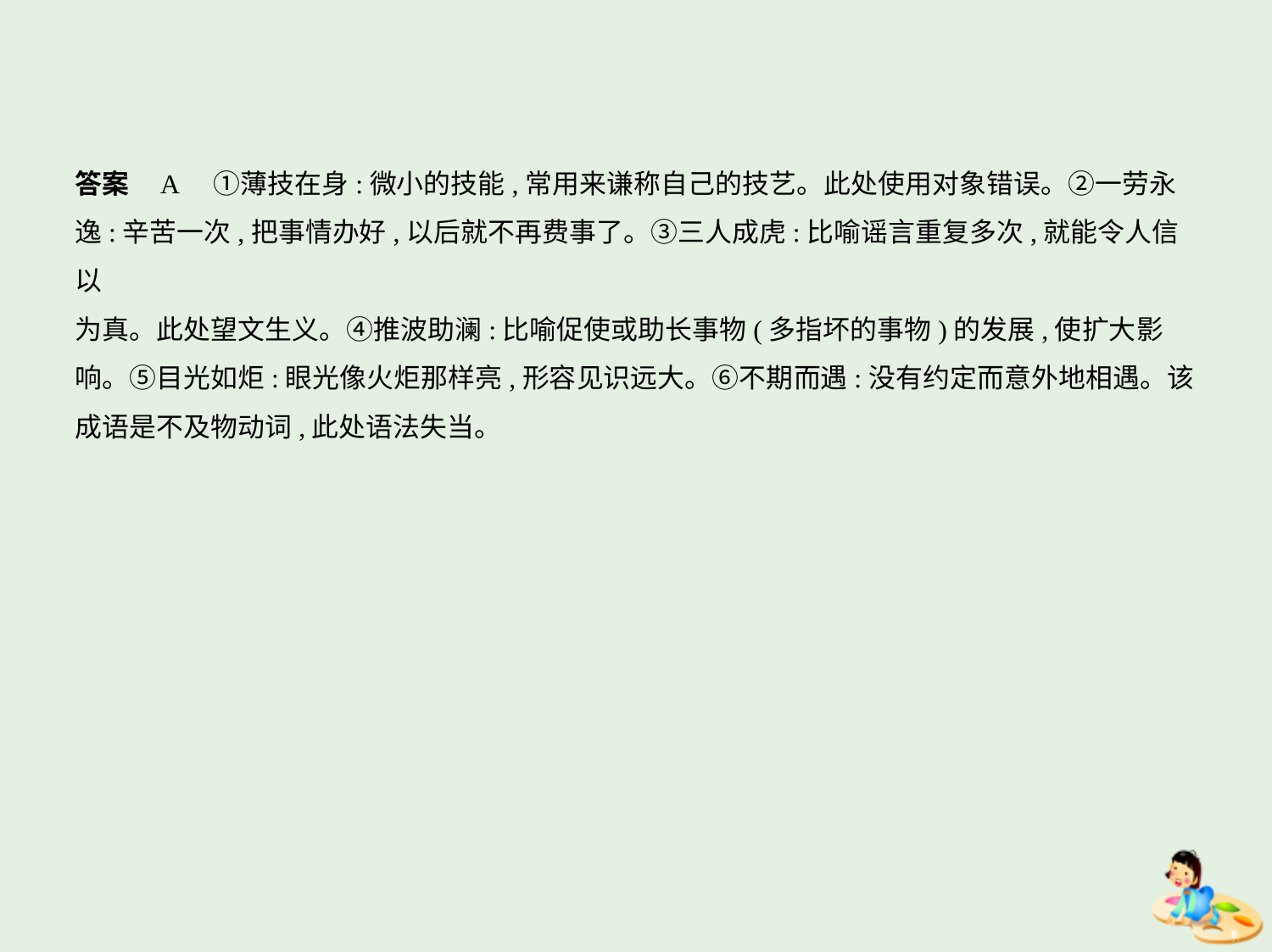

答案    A　①薄技在身:微小的技能,常用来谦称自己的技艺。此处使用对象错误。②一劳永
逸:辛苦一次,把事情办好,以后就不再费事了。③三人成虎:比喻谣言重复多次,就能令人信以
为真。此处望文生义。④推波助澜:比喻促使或助长事物(多指坏的事物)的发展,使扩大影
响。⑤目光如炬:眼光像火炬那样亮,形容见识远大。⑥不期而遇:没有约定而意外地相遇。该
成语是不及物动词,此处语法失当。